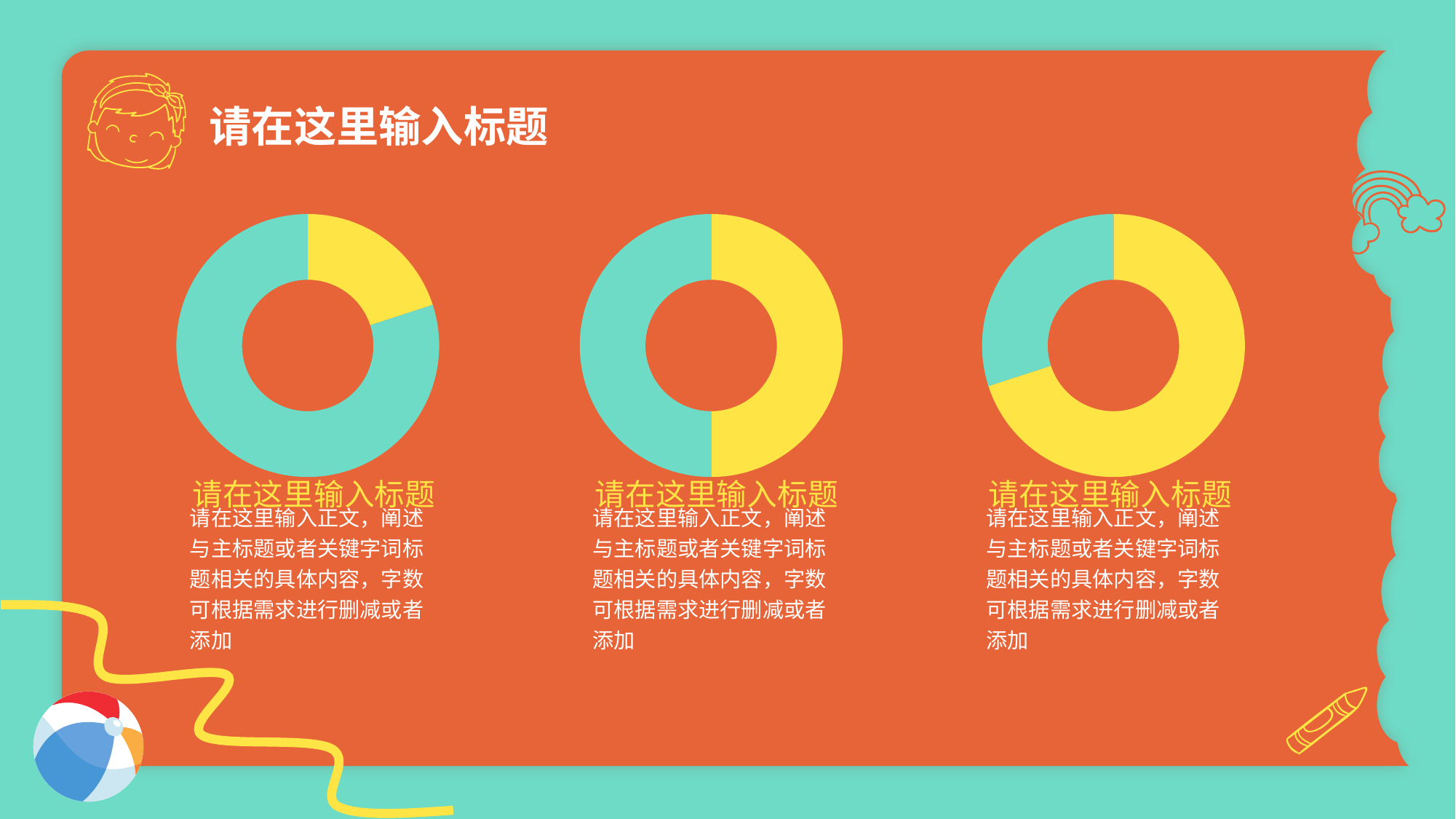

# 请在这里输入标题

### Chart

| Category | 进度 |
|---|---|
| 当前 | 20.0 |
| 剩余 | 80.0 |

### Chart

| Category | 进度 |
|---|---|
| 当前 | 50.0 |
| 剩余 | 50.0 |

### Chart

| Category | 进度 |
|---|---|
| 当前 | 70.0 |
| 剩余 | 30.0 |
请在这里输入标题
请在这里输入标题
请在这里输入标题
请在这里输入正文，阐述与主标题或者关键字词标题相关的具体内容，字数可根据需求进行删减或者添加
请在这里输入正文，阐述与主标题或者关键字词标题相关的具体内容，字数可根据需求进行删减或者添加
请在这里输入正文，阐述与主标题或者关键字词标题相关的具体内容，字数可根据需求进行删减或者添加